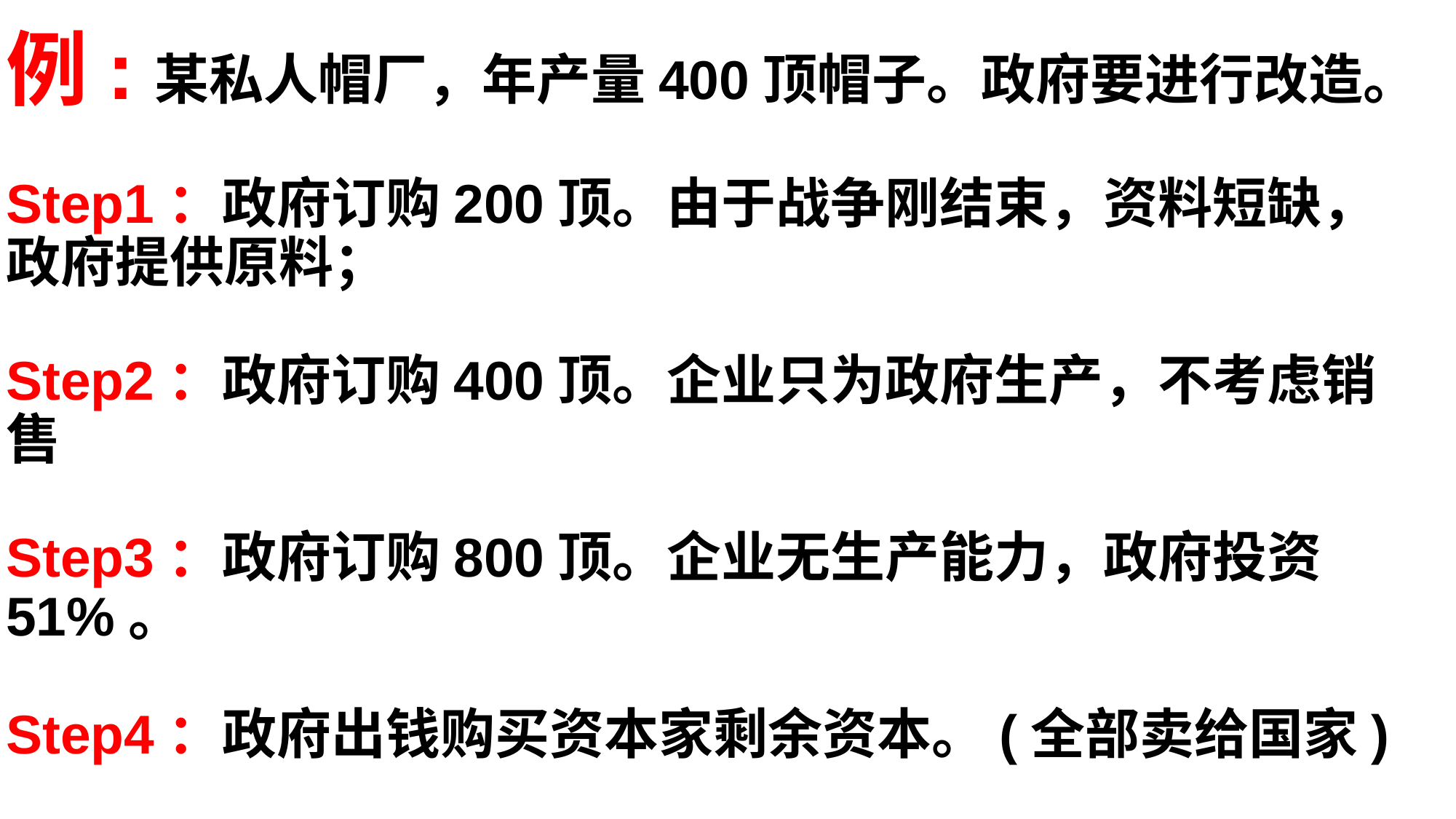

例:某私人帽厂，年产量400顶帽子。政府要进行改造。

Step1：政府订购200顶。由于战争刚结束，资料短缺，政府提供原料；

Step2：政府订购400顶。企业只为政府生产，不考虑销售

Step3：政府订购800顶。企业无生产能力，政府投资51%。

Step4：政府出钱购买资本家剩余资本。(全部卖给国家)